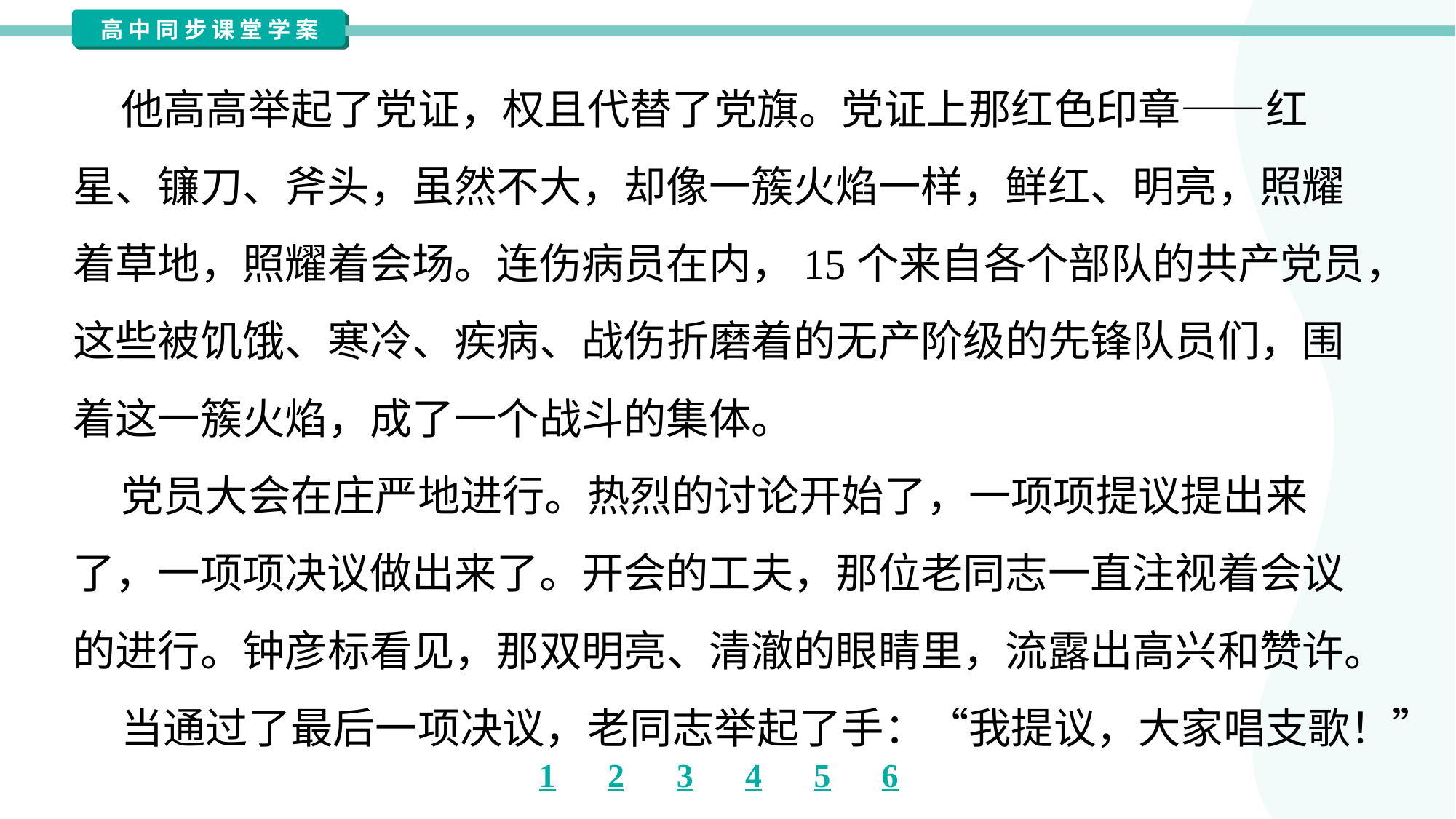

他高高举起了党证，权且代替了党旗。党证上那红色印章——红
星、镰刀、斧头，虽然不大，却像一簇火焰一样，鲜红、明亮，照耀
着草地，照耀着会场。连伤病员在内，15个来自各个部队的共产党员，
这些被饥饿、寒冷、疾病、战伤折磨着的无产阶级的先锋队员们，围
着这一簇火焰，成了一个战斗的集体。
    党员大会在庄严地进行。热烈的讨论开始了，一项项提议提出来
了，一项项决议做出来了。开会的工夫，那位老同志一直注视着会议
的进行。钟彦标看见，那双明亮、清澈的眼睛里，流露出高兴和赞许。
    当通过了最后一项决议，老同志举起了手：“我提议，大家唱支歌！”